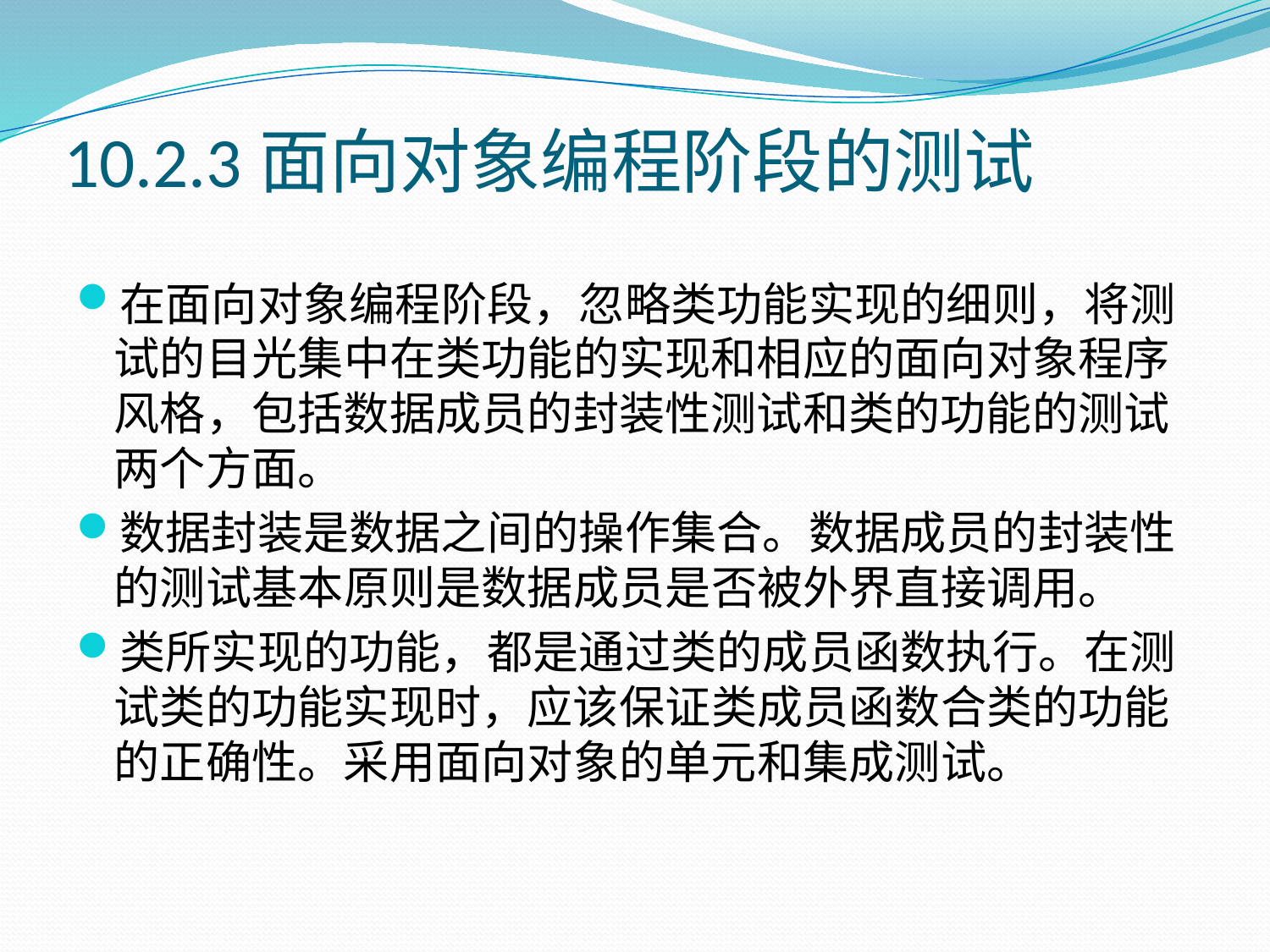

# 10.2.3面向对象编程阶段的测试
在面向对象编程阶段，忽略类功能实现的细则，将测试的目光集中在类功能的实现和相应的面向对象程序风格，包括数据成员的封装性测试和类的功能的测试两个方面。
数据封装是数据之间的操作集合。数据成员的封装性的测试基本原则是数据成员是否被外界直接调用。
类所实现的功能，都是通过类的成员函数执行。在测试类的功能实现时，应该保证类成员函数合类的功能的正确性。采用面向对象的单元和集成测试。